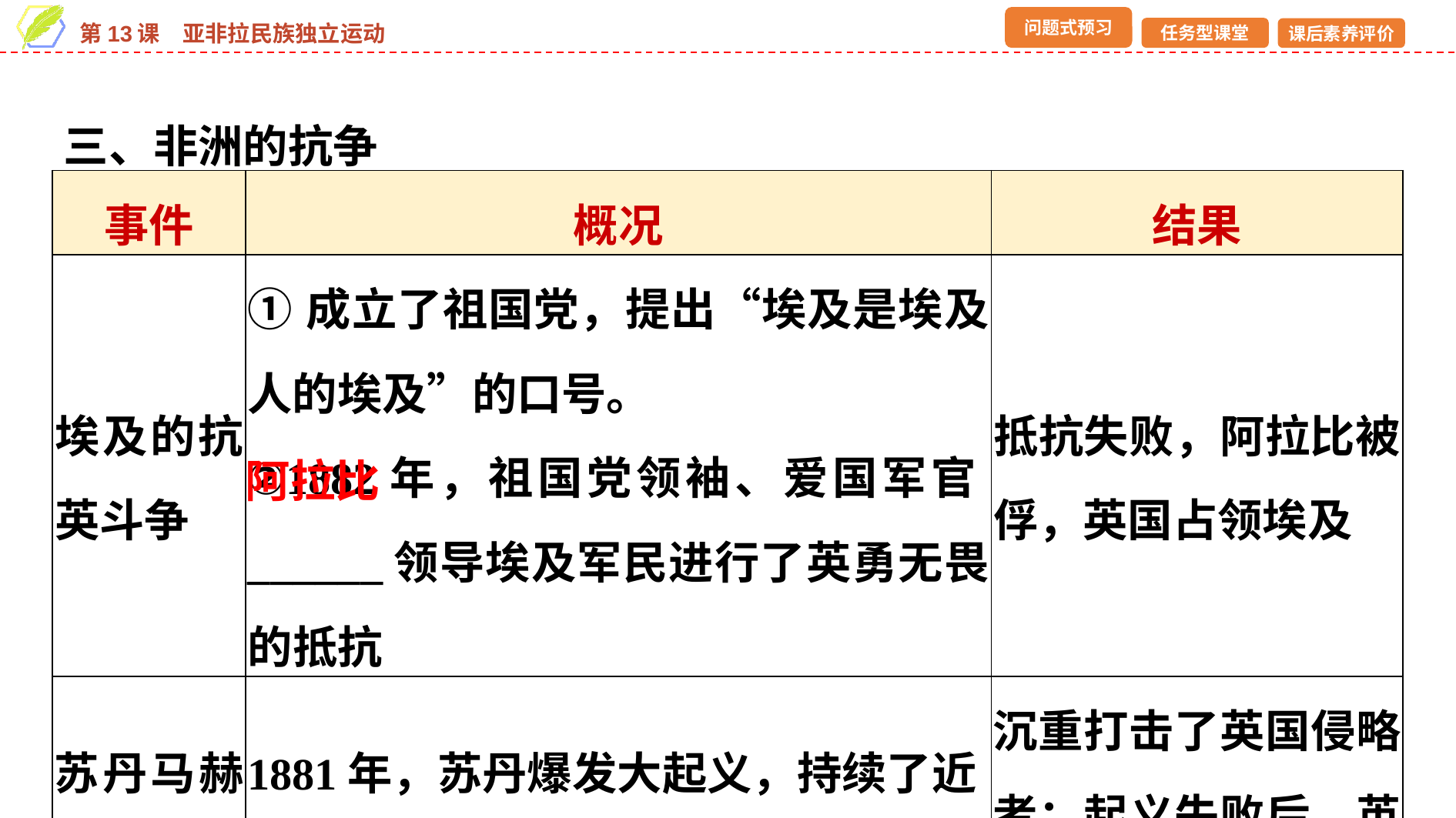

三、非洲的抗争
| 事件 | 概况 | 结果 |
| --- | --- | --- |
| 埃及的抗英斗争 | ①成立了祖国党，提出“埃及是埃及人的埃及”的口号。 ②1882年，祖国党领袖、爱国军官\_\_\_\_\_\_领导埃及军民进行了英勇无畏的抵抗 | 抵抗失败，阿拉比被俘，英国占领埃及 |
| 苏丹马赫迪起义 | 1881年，苏丹爆发大起义，持续了近20年 | 沉重打击了英国侵略者；起义失败后，英国控制了苏丹 |
阿拉比